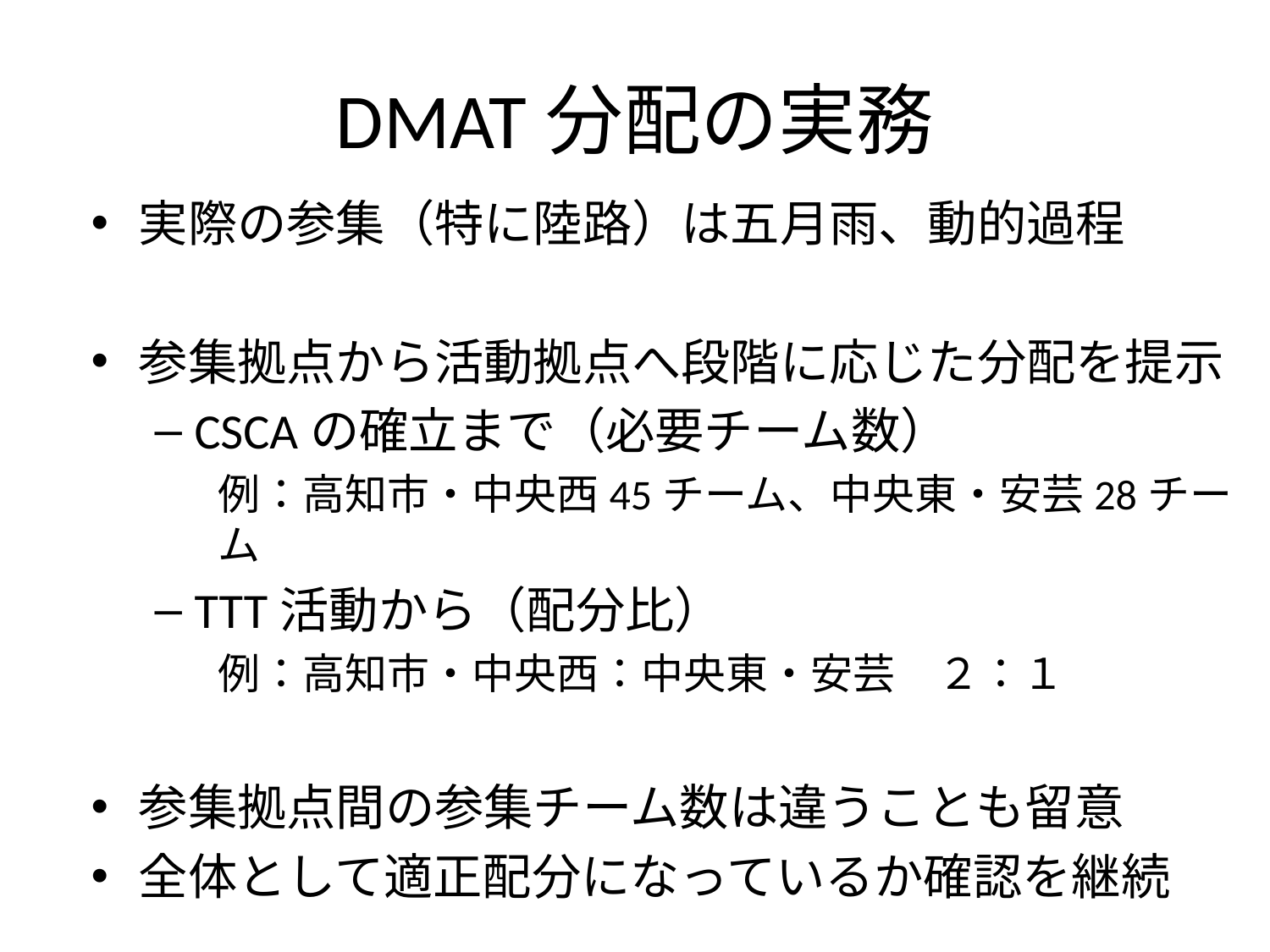

# DMAT分配の実務
実際の参集（特に陸路）は五月雨、動的過程

参集拠点から活動拠点へ段階に応じた分配を提示
CSCAの確立まで（必要チーム数）
例：高知市・中央西45チーム、中央東・安芸28チーム
TTT活動から（配分比）
例：高知市・中央西：中央東・安芸　２：１

参集拠点間の参集チーム数は違うことも留意
全体として適正配分になっているか確認を継続